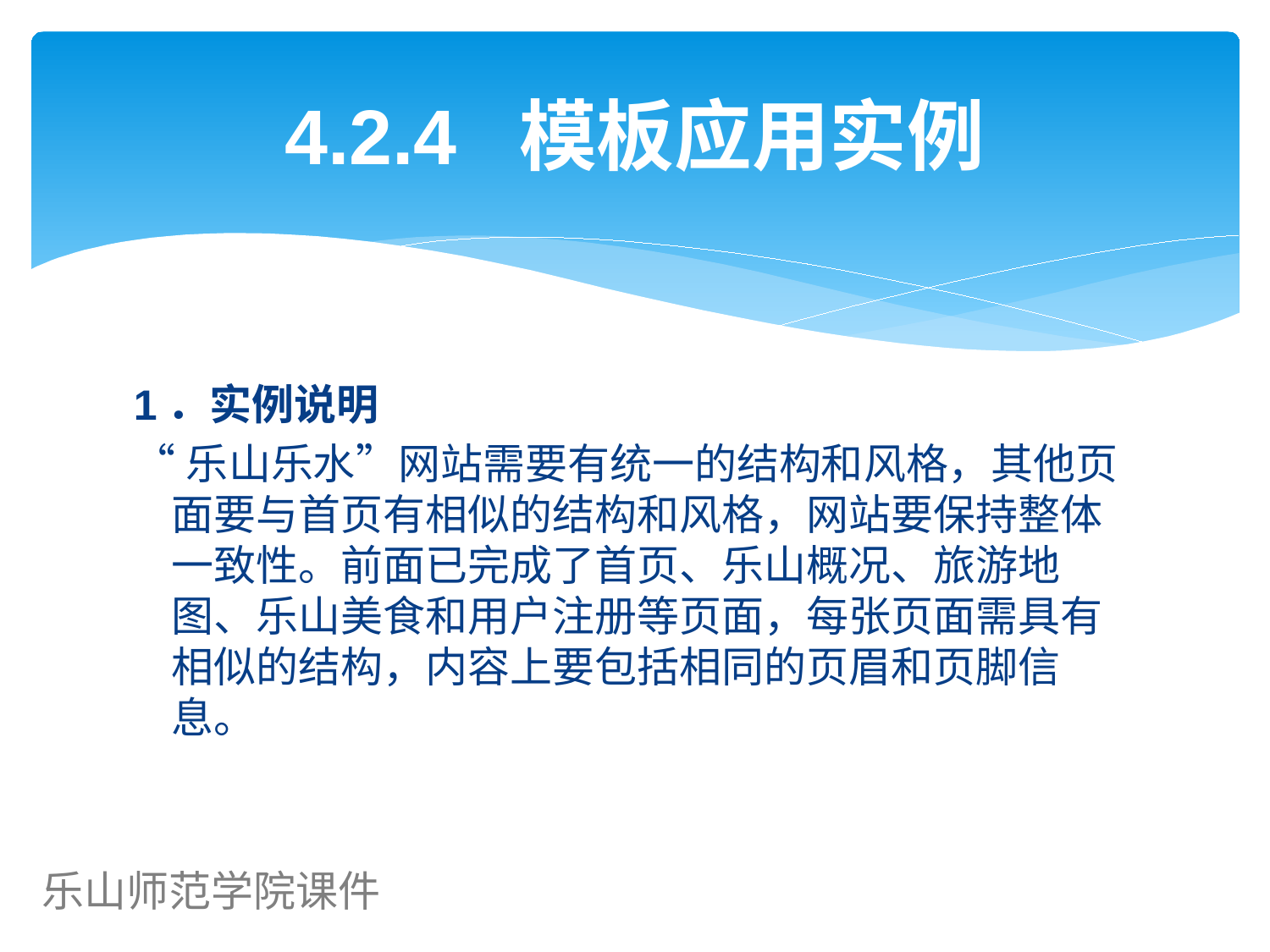

# 4.2.4  模板应用实例
1．实例说明
“乐山乐水”网站需要有统一的结构和风格，其他页面要与首页有相似的结构和风格，网站要保持整体一致性。前面已完成了首页、乐山概况、旅游地图、乐山美食和用户注册等页面，每张页面需具有相似的结构，内容上要包括相同的页眉和页脚信息。